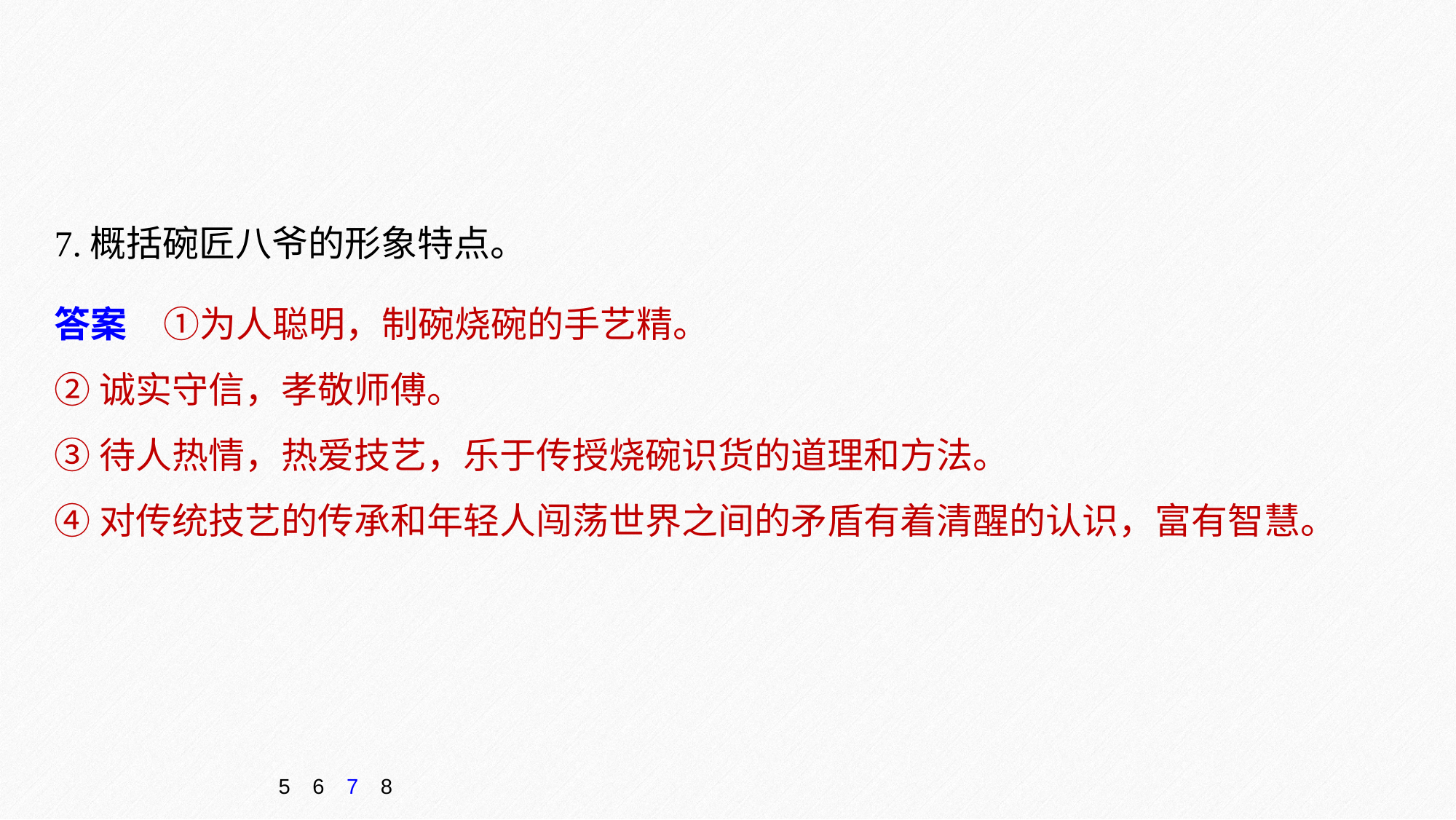

7.概括碗匠八爷的形象特点。
答案　①为人聪明，制碗烧碗的手艺精。
②诚实守信，孝敬师傅。
③待人热情，热爱技艺，乐于传授烧碗识货的道理和方法。
④对传统技艺的传承和年轻人闯荡世界之间的矛盾有着清醒的认识，富有智慧。
5
6
7
8